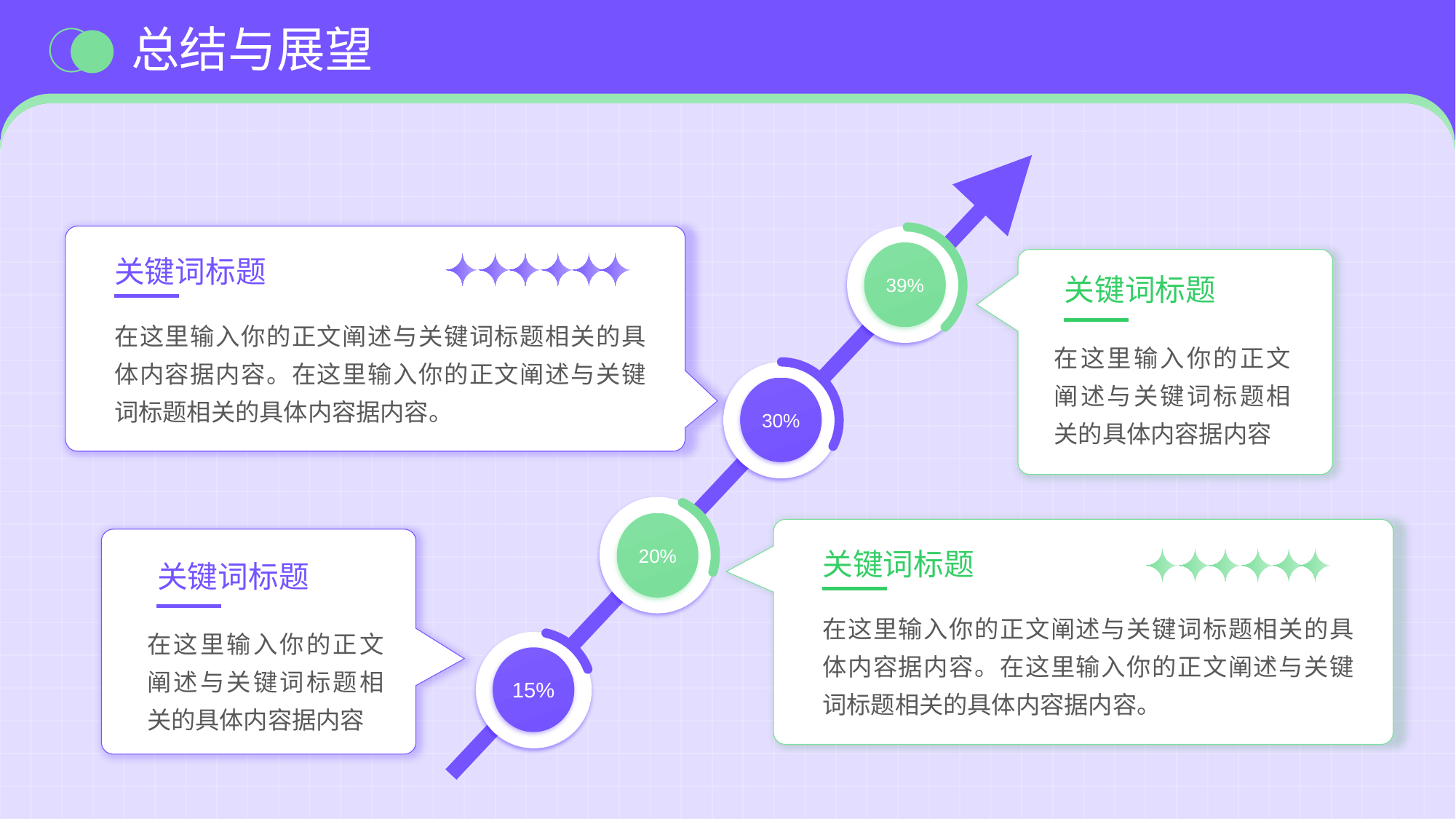

总结与展望

关键词标题

39%
关键词标题
在这里输入你的正文阐述与关键词标题相关的具体内容据内容。在这里输入你的正文阐述与关键词标题相关的具体内容据内容。
在这里输入你的正文阐述与关键词标题相关的具体内容据内容

30%

20%

关键词标题

关键词标题
在这里输入你的正文阐述与关键词标题相关的具体内容据内容。在这里输入你的正文阐述与关键词标题相关的具体内容据内容。
在这里输入你的正文阐述与关键词标题相关的具体内容据内容

15%